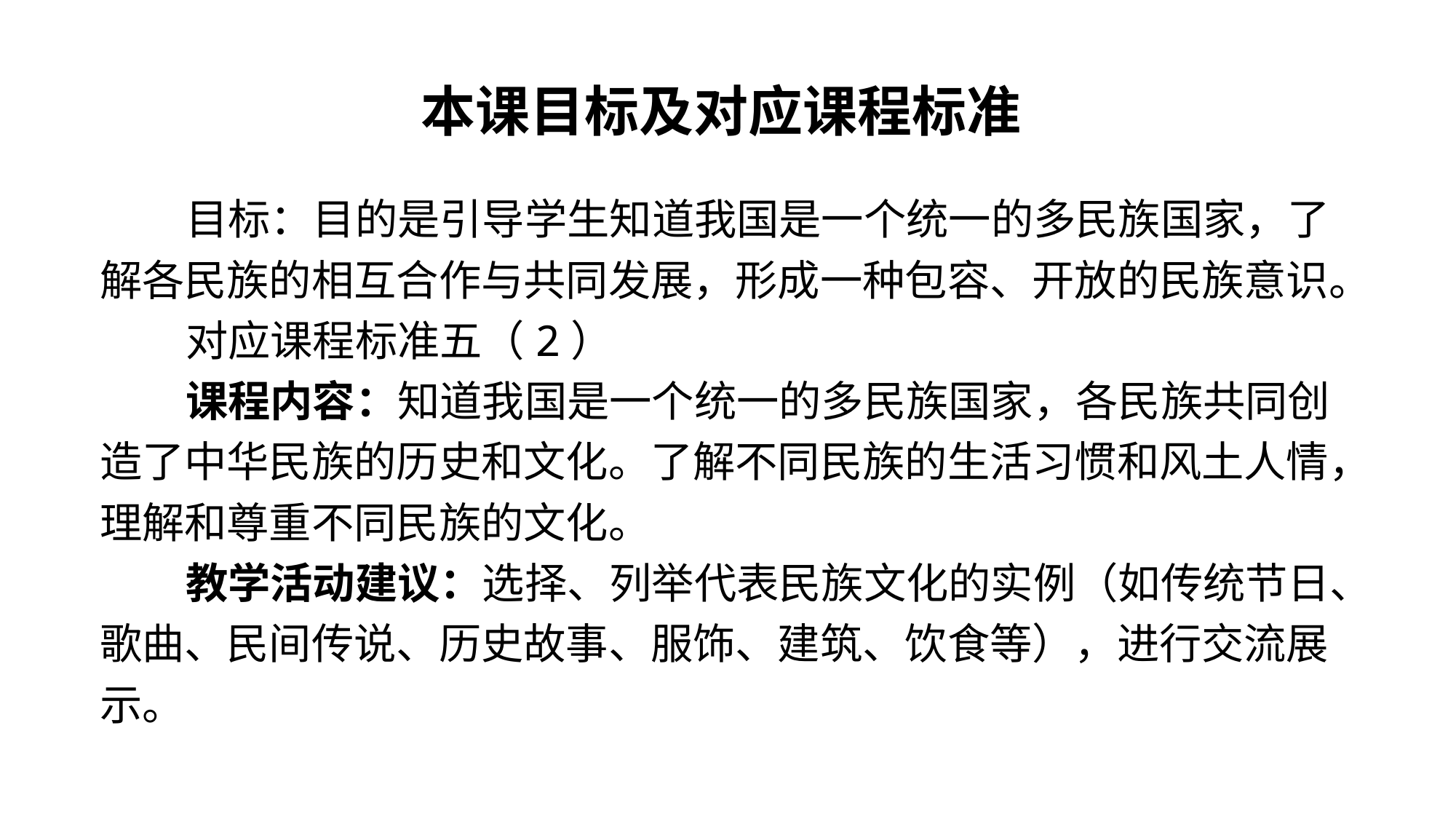

本课目标及对应课程标准
        目标：目的是引导学生知道我国是一个统一的多民族国家，了解各民族的相互合作与共同发展，形成一种包容、开放的民族意识。
        对应课程标准五（2）
        课程内容：知道我国是一个统一的多民族国家，各民族共同创造了中华民族的历史和文化。了解不同民族的生活习惯和风土人情，理解和尊重不同民族的文化。
        教学活动建议：选择、列举代表民族文化的实例（如传统节日、歌曲、民间传说、历史故事、服饰、建筑、饮食等），进行交流展示。